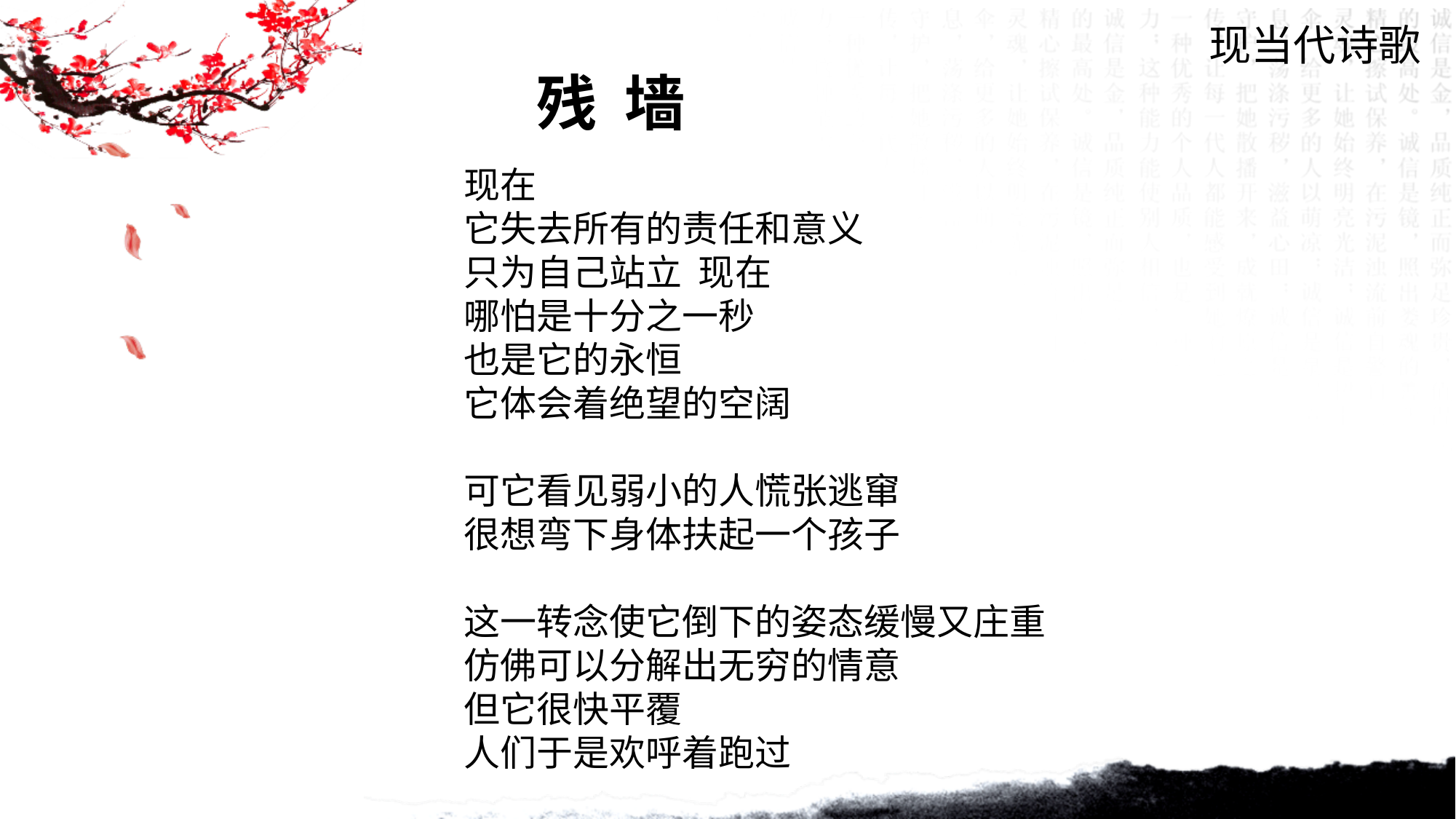

现当代诗歌
残  墙
现在
它失去所有的责任和意义
只为自己站立  现在
哪怕是十分之一秒
也是它的永恒
它体会着绝望的空阔

可它看见弱小的人慌张逃窜
很想弯下身体扶起一个孩子

这一转念使它倒下的姿态缓慢又庄重
仿佛可以分解出无穷的情意
但它很快平覆
人们于是欢呼着跑过